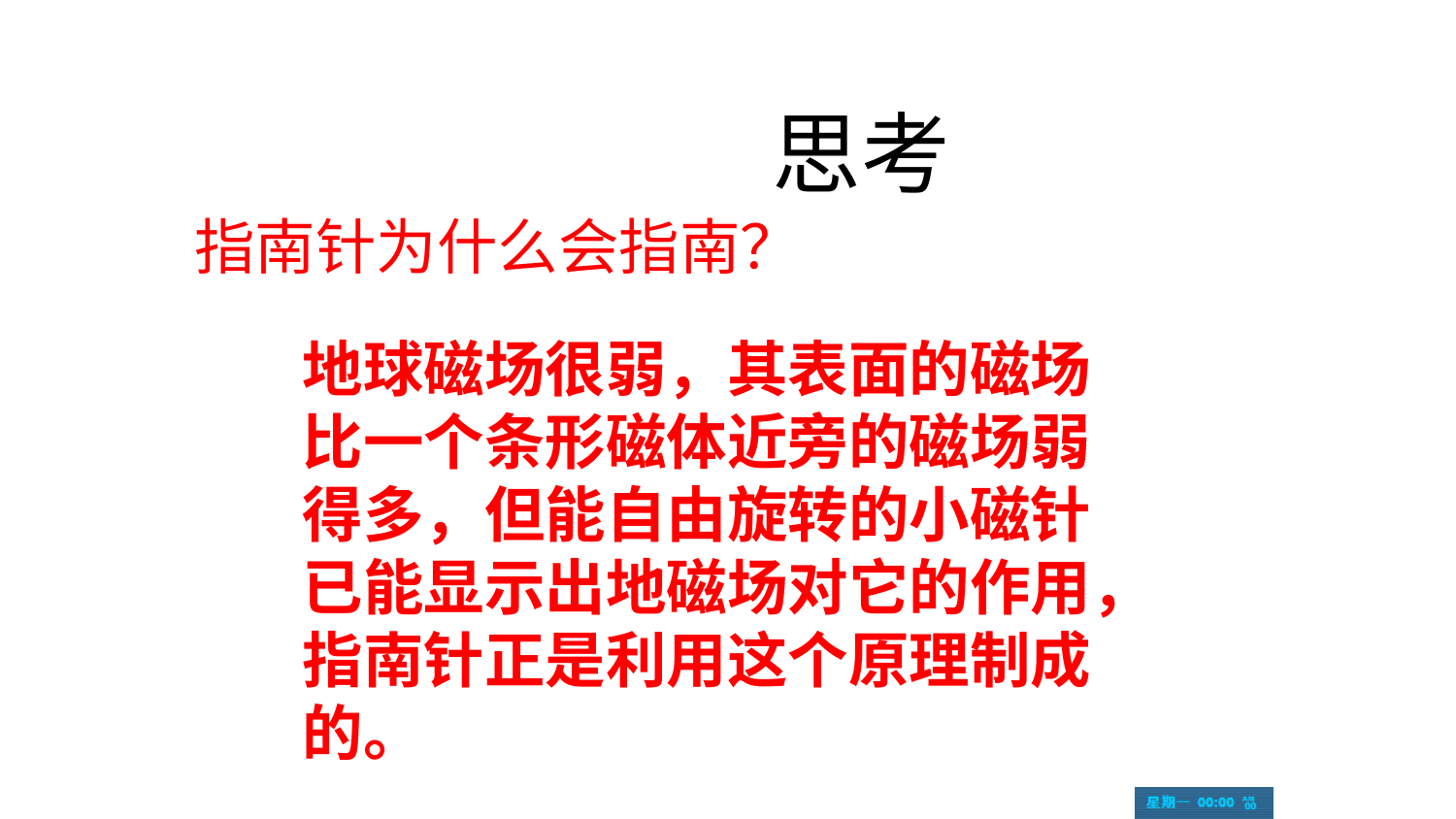

思考
指南针为什么会指南？
地球磁场很弱，其表面的磁场比一个条形磁体近旁的磁场弱得多，但能自由旋转的小磁针已能显示出地磁场对它的作用，指南针正是利用这个原理制成的。